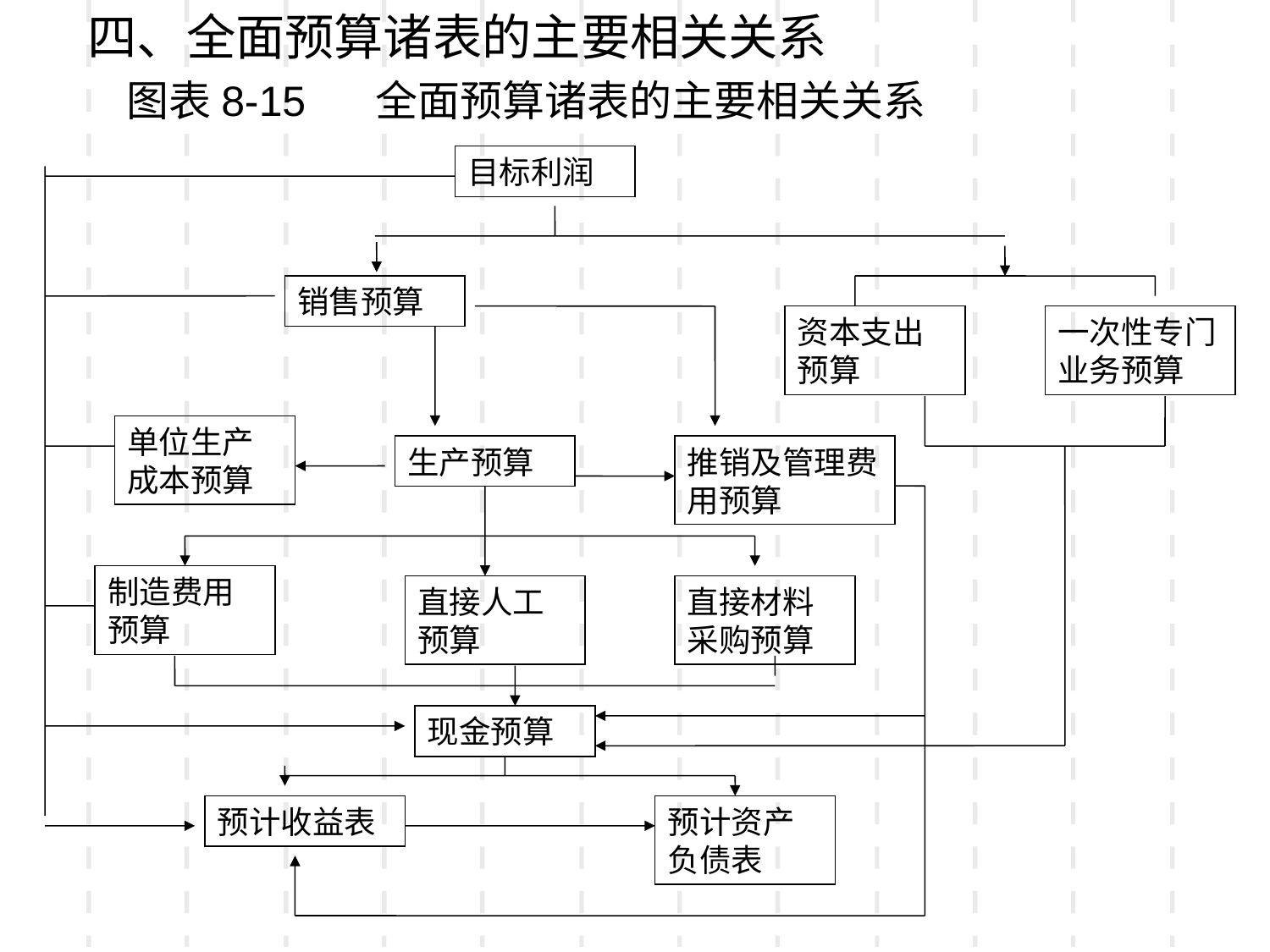

四、全面预算诸表的主要相关关系
   图表8-15     全面预算诸表的主要相关关系
目标利润

销售预算

资本支出预算
一次性专门业务预算

单位生产成本预算
生产预算
推销及管理费用预算

制造费用预算
直接人工预算
直接材料采购预算

现金预算

预计收益表
预计资产负债表